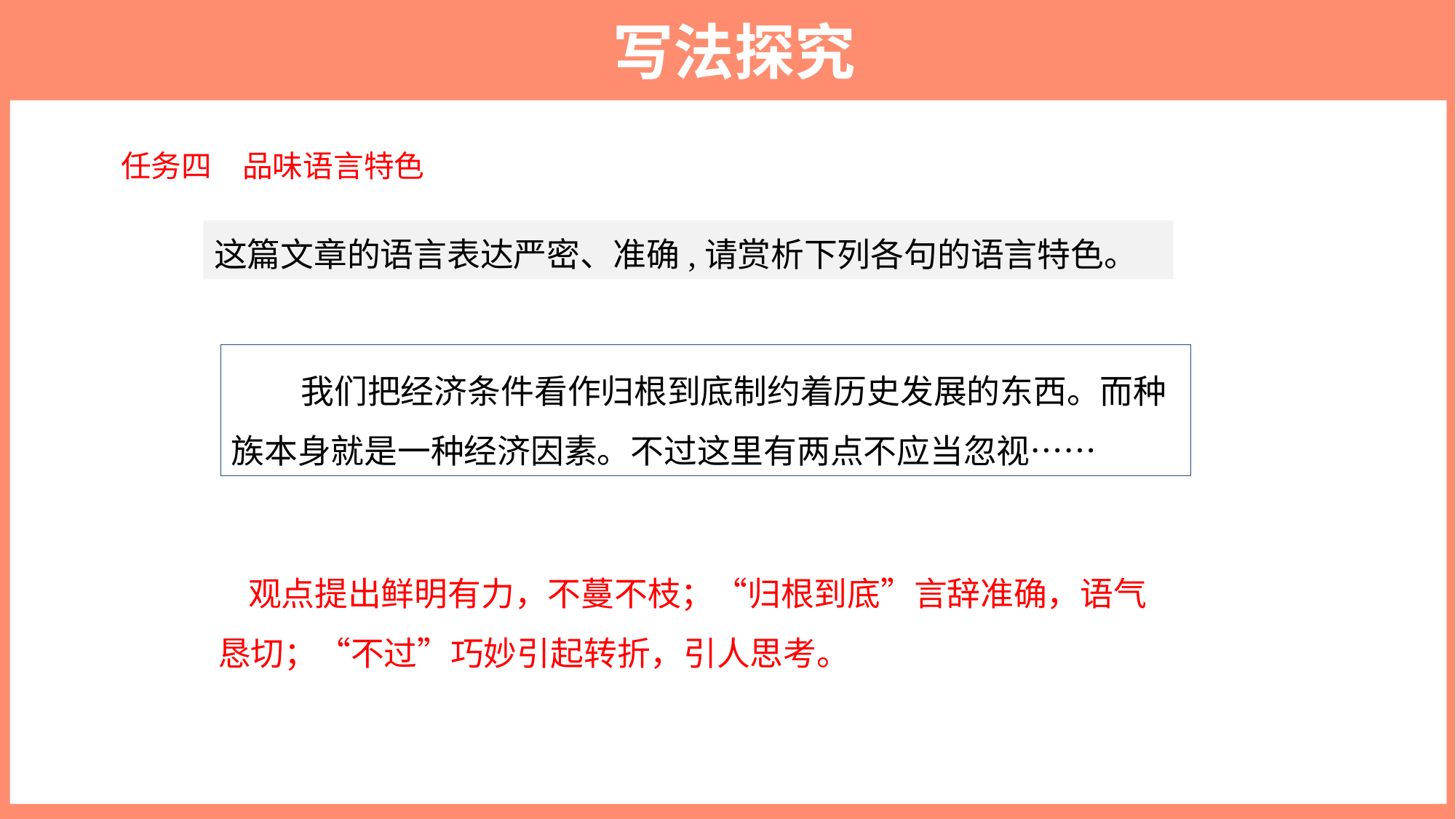

写法探究
任务四　品味语言特色
这篇文章的语言表达严密、准确,请赏析下列各句的语言特色。
 我们把经济条件看作归根到底制约着历史发展的东西。而种族本身就是一种经济因素。不过这里有两点不应当忽视……
   观点提出鲜明有力，不蔓不枝；“归根到底”言辞准确，语气恳切；“不过”巧妙引起转折，引人思考。